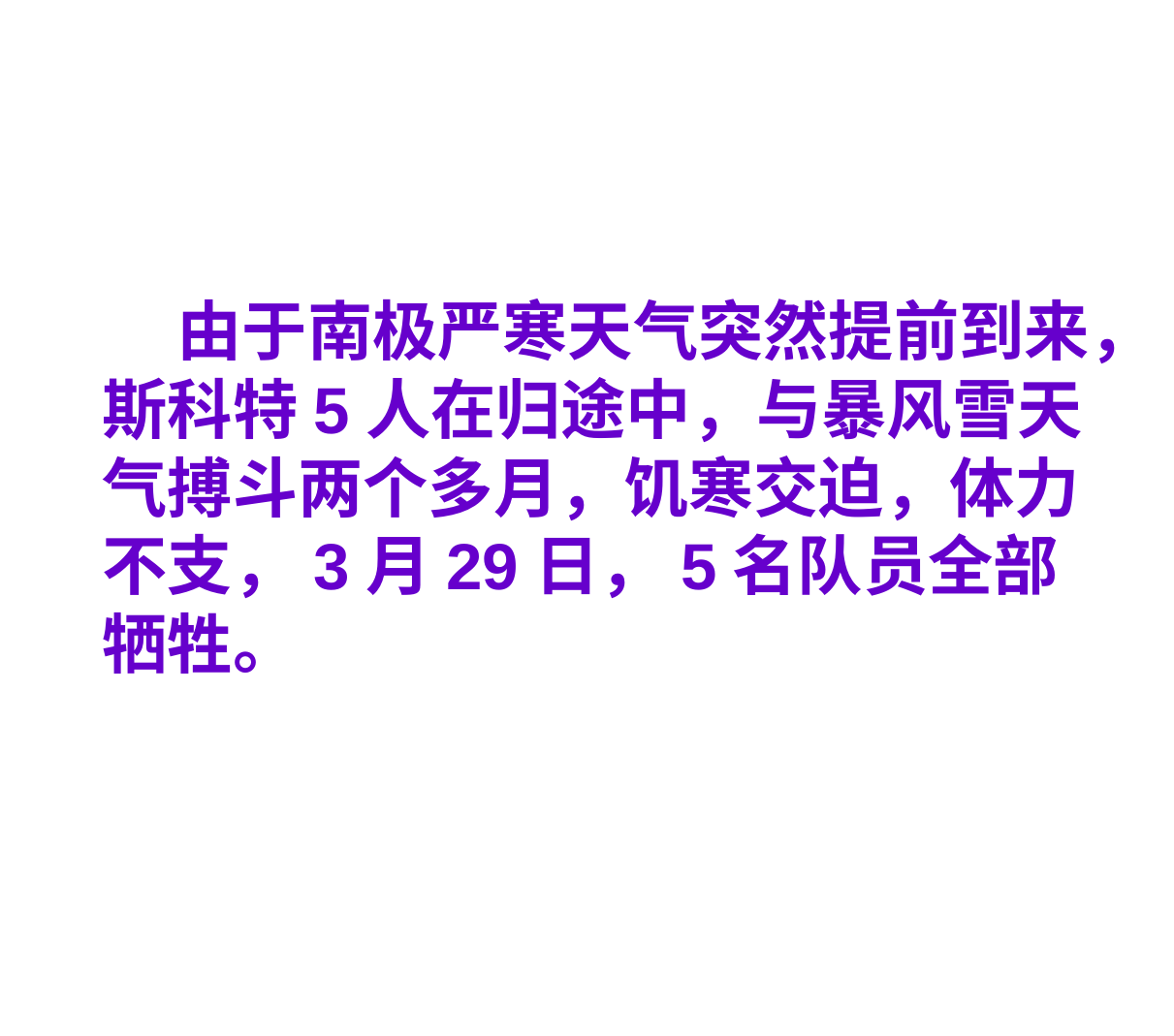

由于南极严寒天气突然提前到来，斯科特5人在归途中，与暴风雪天气搏斗两个多月，饥寒交迫，体力不支，3月29日，5名队员全部牺牲。